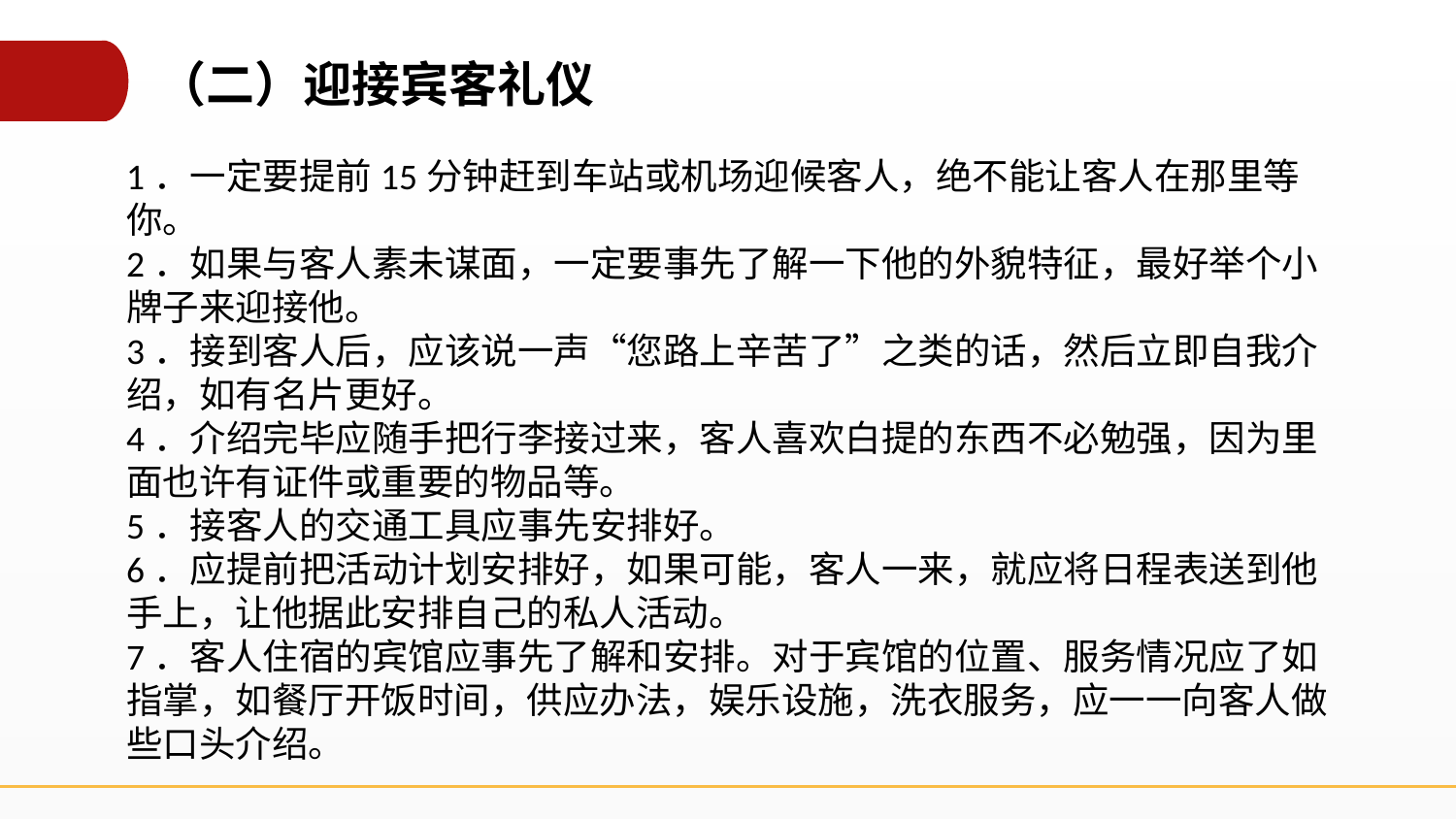

（二）迎接宾客礼仪
1．一定要提前15分钟赶到车站或机场迎候客人，绝不能让客人在那里等你。
2．如果与客人素未谋面，一定要事先了解一下他的外貌特征，最好举个小牌子来迎接他。
3．接到客人后，应该说一声“您路上辛苦了”之类的话，然后立即自我介绍，如有名片更好。
4．介绍完毕应随手把行李接过来，客人喜欢白提的东西不必勉强，因为里面也许有证件或重要的物品等。
5．接客人的交通工具应事先安排好。
6．应提前把活动计划安排好，如果可能，客人一来，就应将日程表送到他手上，让他据此安排自己的私人活动。
7．客人住宿的宾馆应事先了解和安排。对于宾馆的位置、服务情况应了如指掌，如餐厅开饭时间，供应办法，娱乐设施，洗衣服务，应一一向客人做些口头介绍。